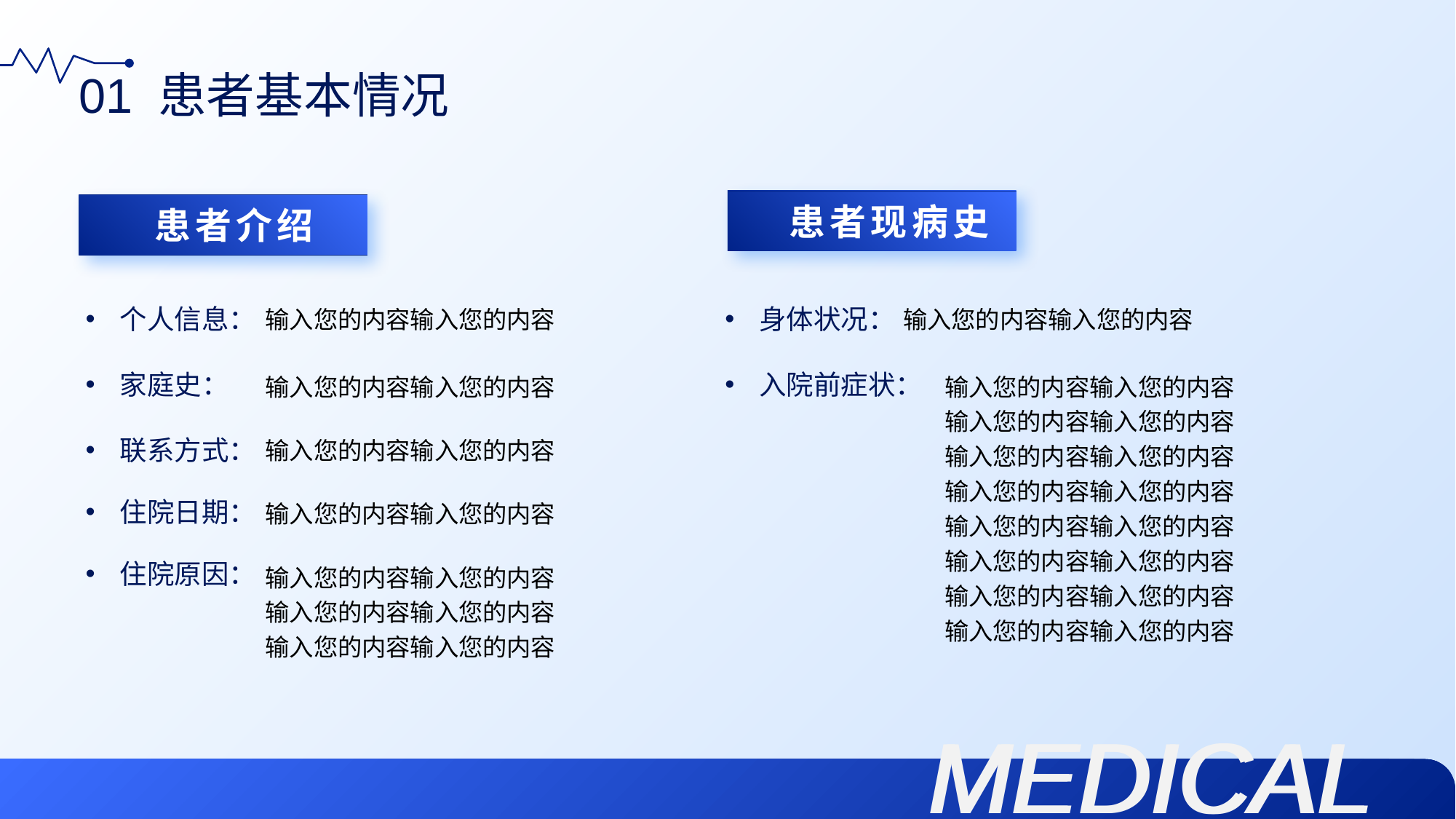

01 患者基本情况
  患者现病史
 患者介绍
输入您的内容输入您的内容
输入您的内容输入您的内容
个人信息：
身体状况：
输入您的内容输入您的内容
输入您的内容输入您的内容
输入您的内容输入您的内容
输入您的内容输入您的内容
输入您的内容输入您的内容
输入您的内容输入您的内容
输入您的内容输入您的内容
输入您的内容输入您的内容

输入您的内容输入您的内容
家庭史：
入院前症状：
输入您的内容输入您的内容
联系方式：
输入您的内容输入您的内容
住院日期：
输入您的内容输入您的内容
输入您的内容输入您的内容
输入您的内容输入您的内容
住院原因：
MEDICAL
MEDICAL